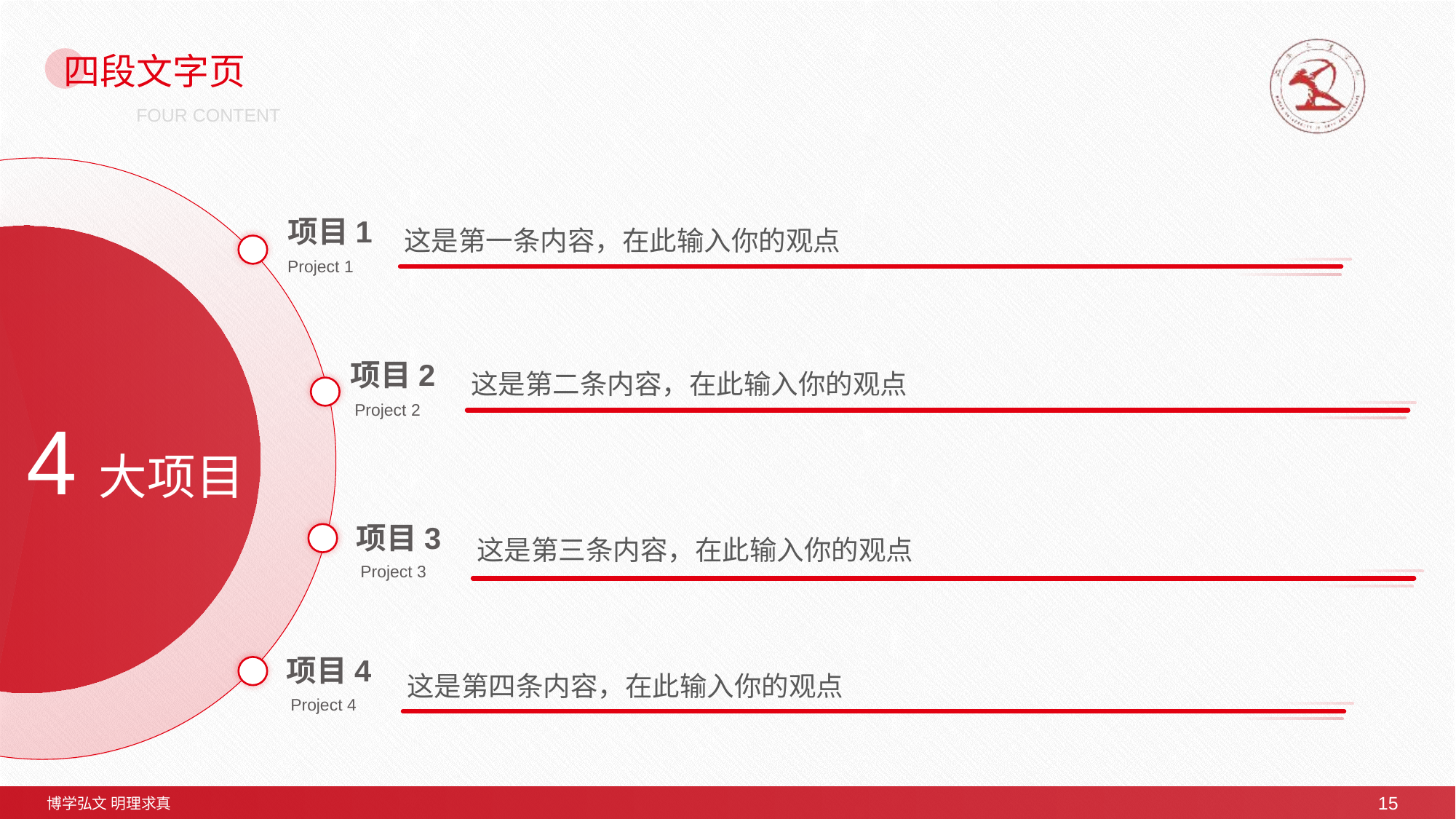

# 四段文字页
FOUR CONTENT

项目1
Project 1
这是第一条内容，在此输入你的观点

项目2
Project 2
这是第二条内容，在此输入你的观点

4大项目

项目3
Project 3
这是第三条内容，在此输入你的观点

项目4
Project 4

这是第四条内容，在此输入你的观点